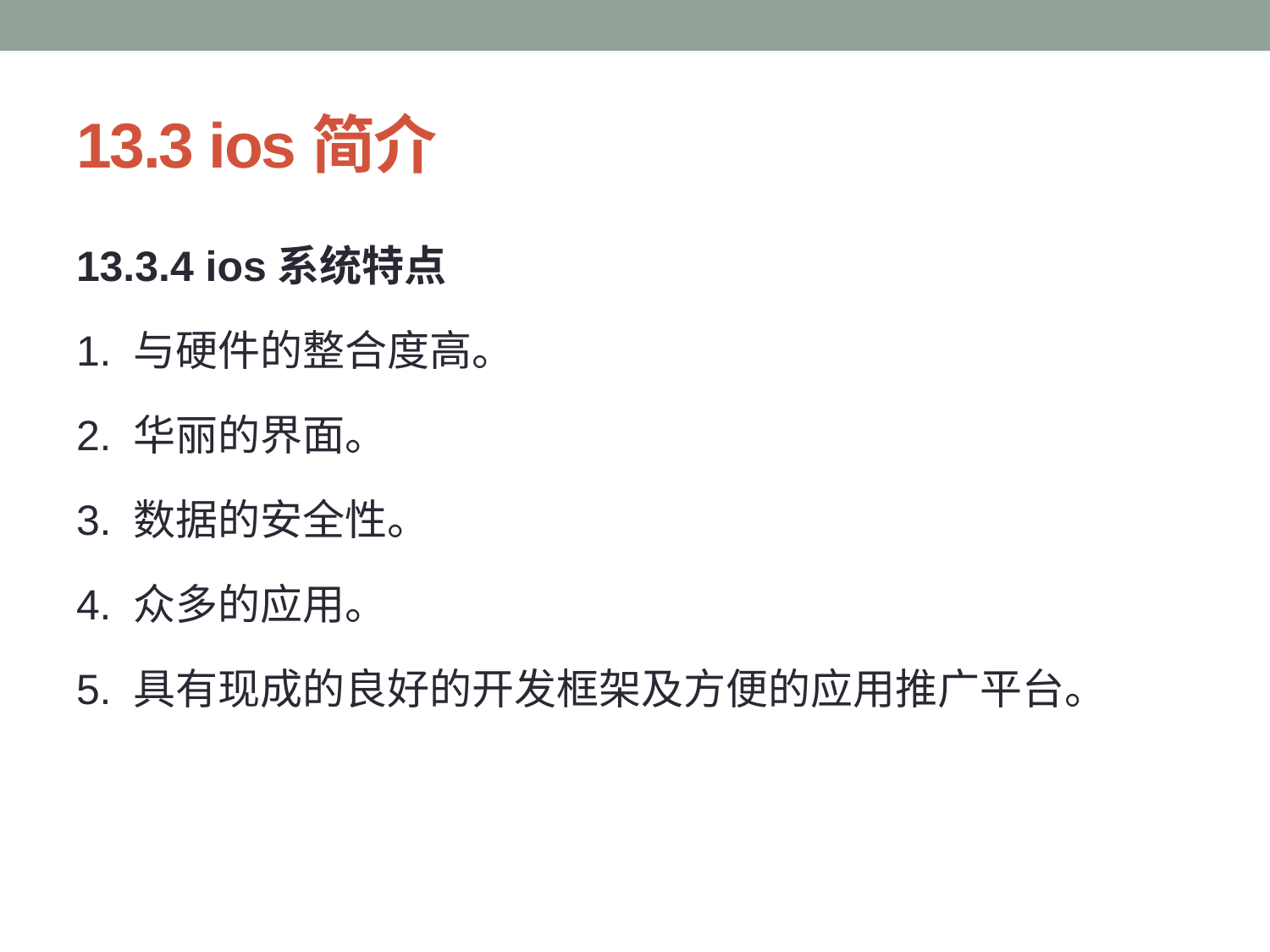

# 13.3 ios简介
13.3.4 ios系统特点
1. 与硬件的整合度高。
2. 华丽的界面。
3. 数据的安全性。
4. 众多的应用。
5. 具有现成的良好的开发框架及方便的应用推广平台。